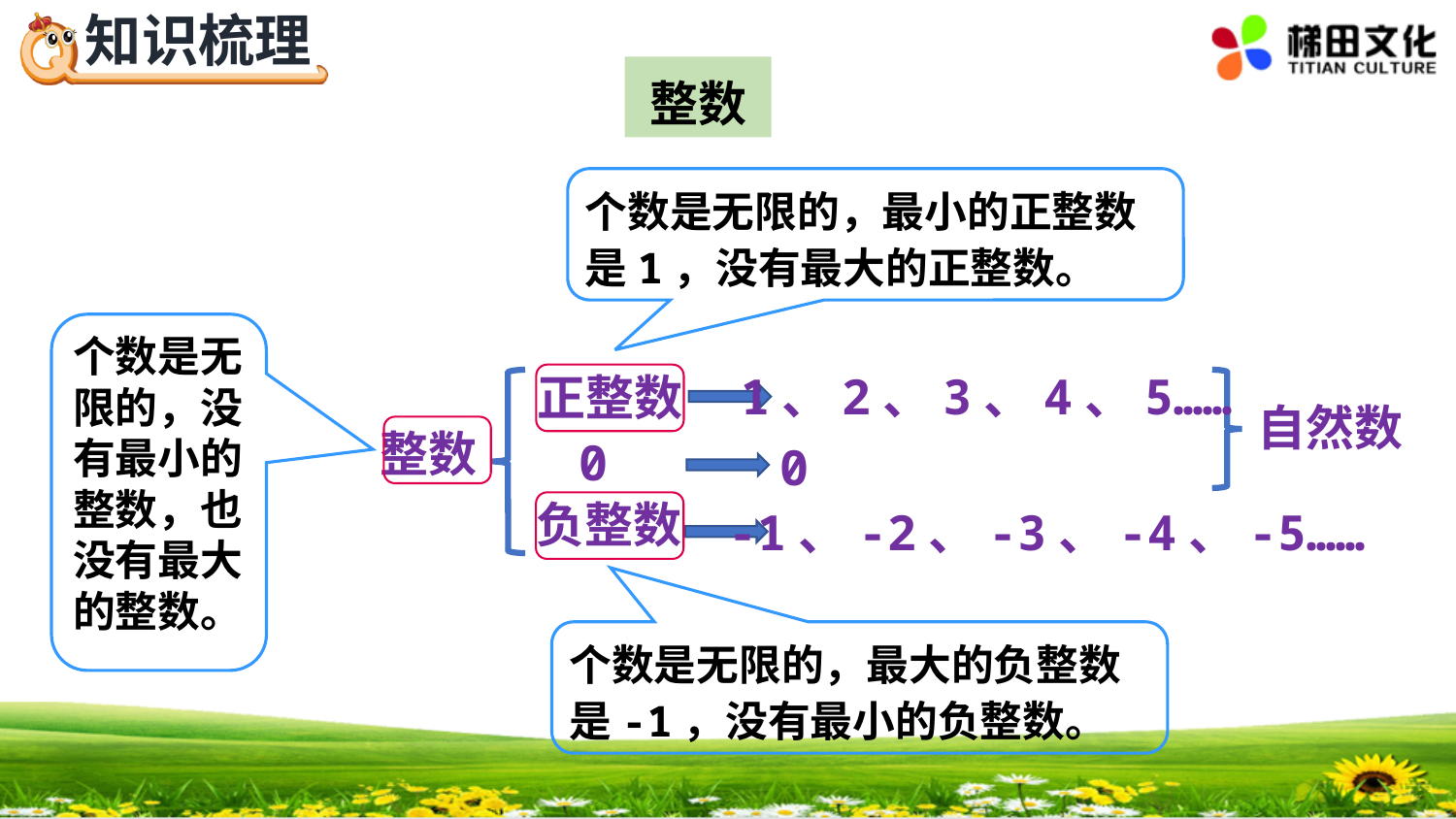

整数
个数是无限的，最小的正整数是1，没有最大的正整数。
个数是无限的，没有最小的整数，也没有最大的整数。
1、2、3、4、5……
正整数

自然数

整数
0
0

负整数

-1、-2、-3、-4、-5……

个数是无限的，最大的负整数是-1，没有最小的负整数。